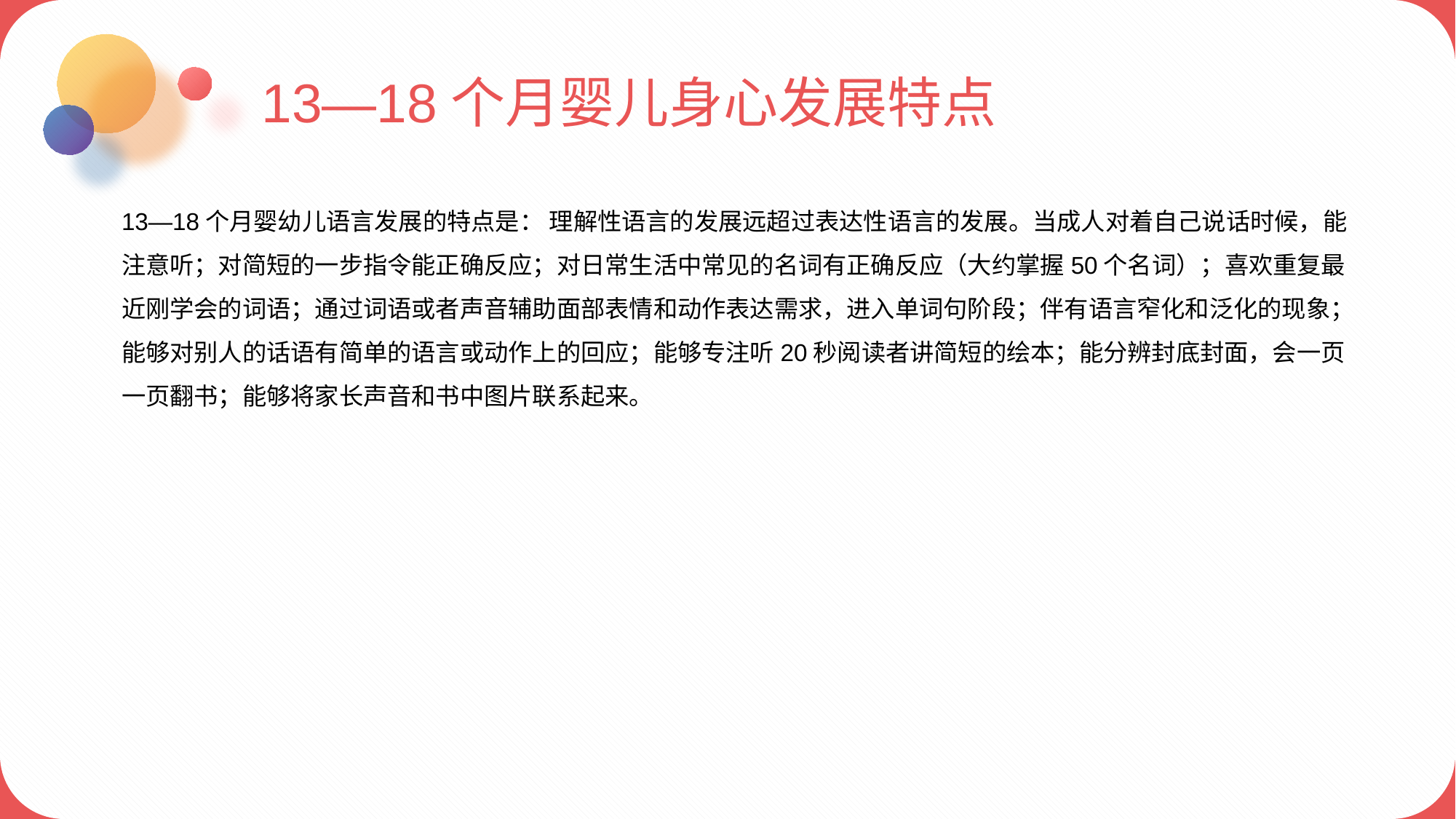

13—18个月婴儿身心发展特点
13—18个月婴幼儿语言发展的特点是： 理解性语言的发展远超过表达性语言的发展。当成人对着自己说话时候，能注意听；对简短的一步指令能正确反应；对日常生活中常见的名词有正确反应（大约掌握50个名词）；喜欢重复最近刚学会的词语；通过词语或者声音辅助面部表情和动作表达需求，进入单词句阶段；伴有语言窄化和泛化的现象；能够对别人的话语有简单的语言或动作上的回应；能够专注听20秒阅读者讲简短的绘本；能分辨封底封面，会一页一页翻书；能够将家长声音和书中图片联系起来。